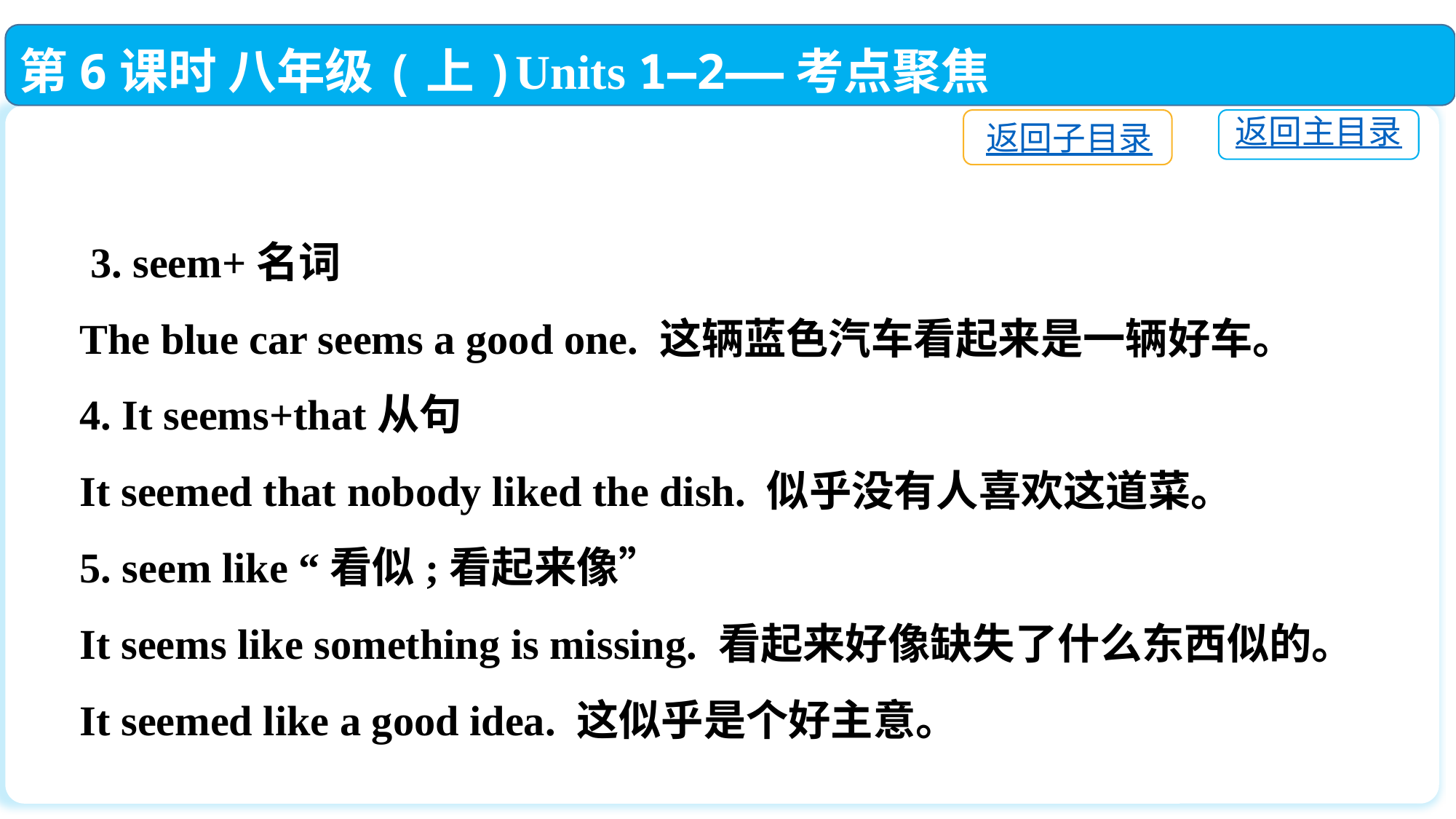

第6课时 八年级(上)Units 1—2——考点聚焦

返回子目录
返回主目录
 3. seem+名词
The blue car seems a good one. 这辆蓝色汽车看起来是一辆好车。
4. It seems+that从句
It seemed that nobody liked the dish. 似乎没有人喜欢这道菜。
5. seem like “看似;看起来像”
It seems like something is missing. 看起来好像缺失了什么东西似的。
It seemed like a good idea. 这似乎是个好主意。